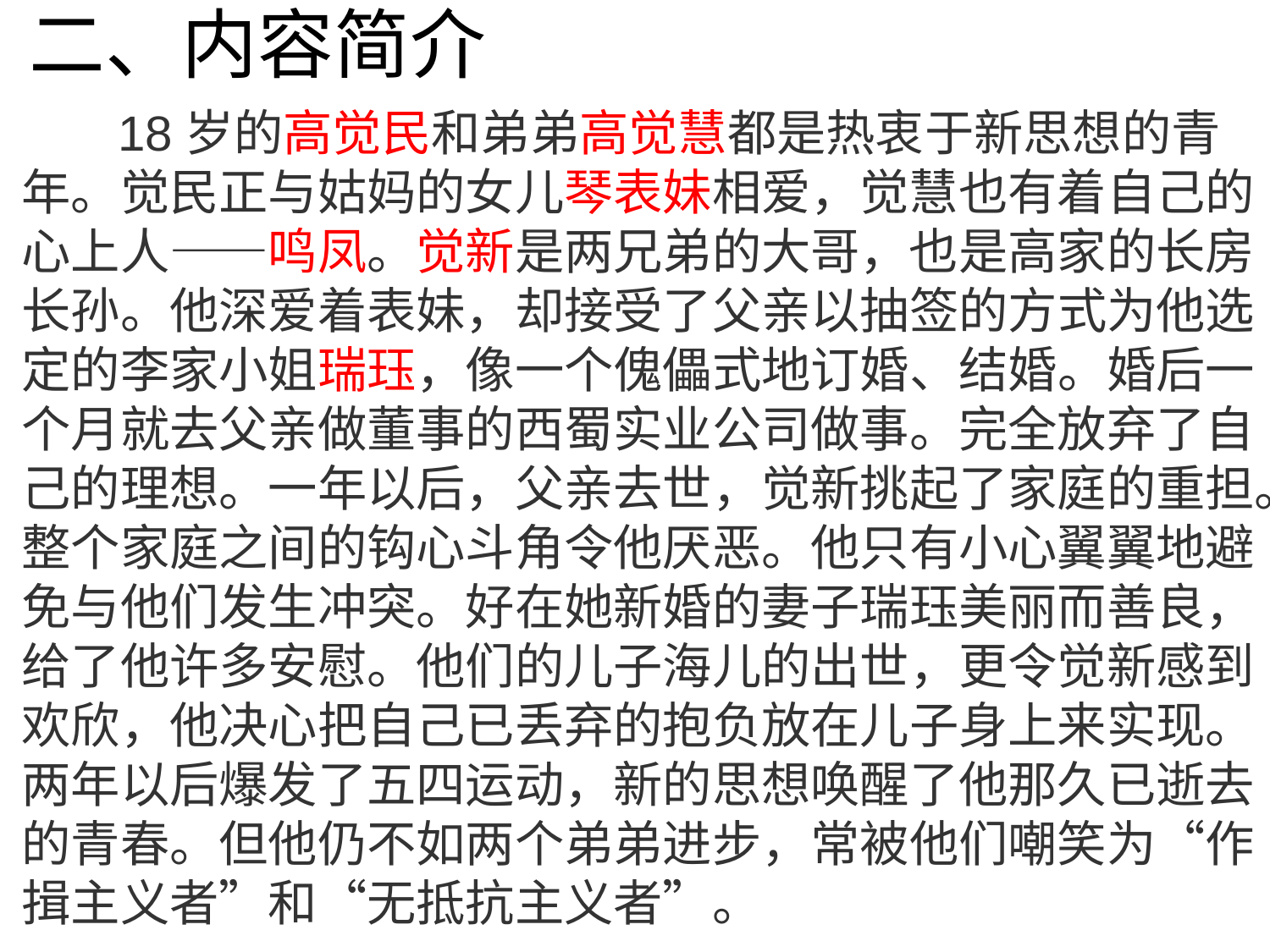

# 二、内容简介
       18岁的高觉民和弟弟高觉慧都是热衷于新思想的青年。觉民正与姑妈的女儿琴表妹相爱，觉慧也有着自己的心上人——鸣凤。觉新是两兄弟的大哥，也是高家的长房长孙。他深爱着表妹，却接受了父亲以抽签的方式为他选定的李家小姐瑞珏，像一个傀儡式地订婚、结婚。婚后一个月就去父亲做董事的西蜀实业公司做事。完全放弃了自己的理想。一年以后，父亲去世，觉新挑起了家庭的重担。整个家庭之间的钩心斗角令他厌恶。他只有小心翼翼地避免与他们发生冲突。好在她新婚的妻子瑞珏美丽而善良，给了他许多安慰。他们的儿子海儿的出世，更令觉新感到欢欣，他决心把自己已丢弃的抱负放在儿子身上来实现。两年以后爆发了五四运动，新的思想唤醒了他那久已逝去的青春。但他仍不如两个弟弟进步，常被他们嘲笑为“作揖主义者”和“无抵抗主义者”。